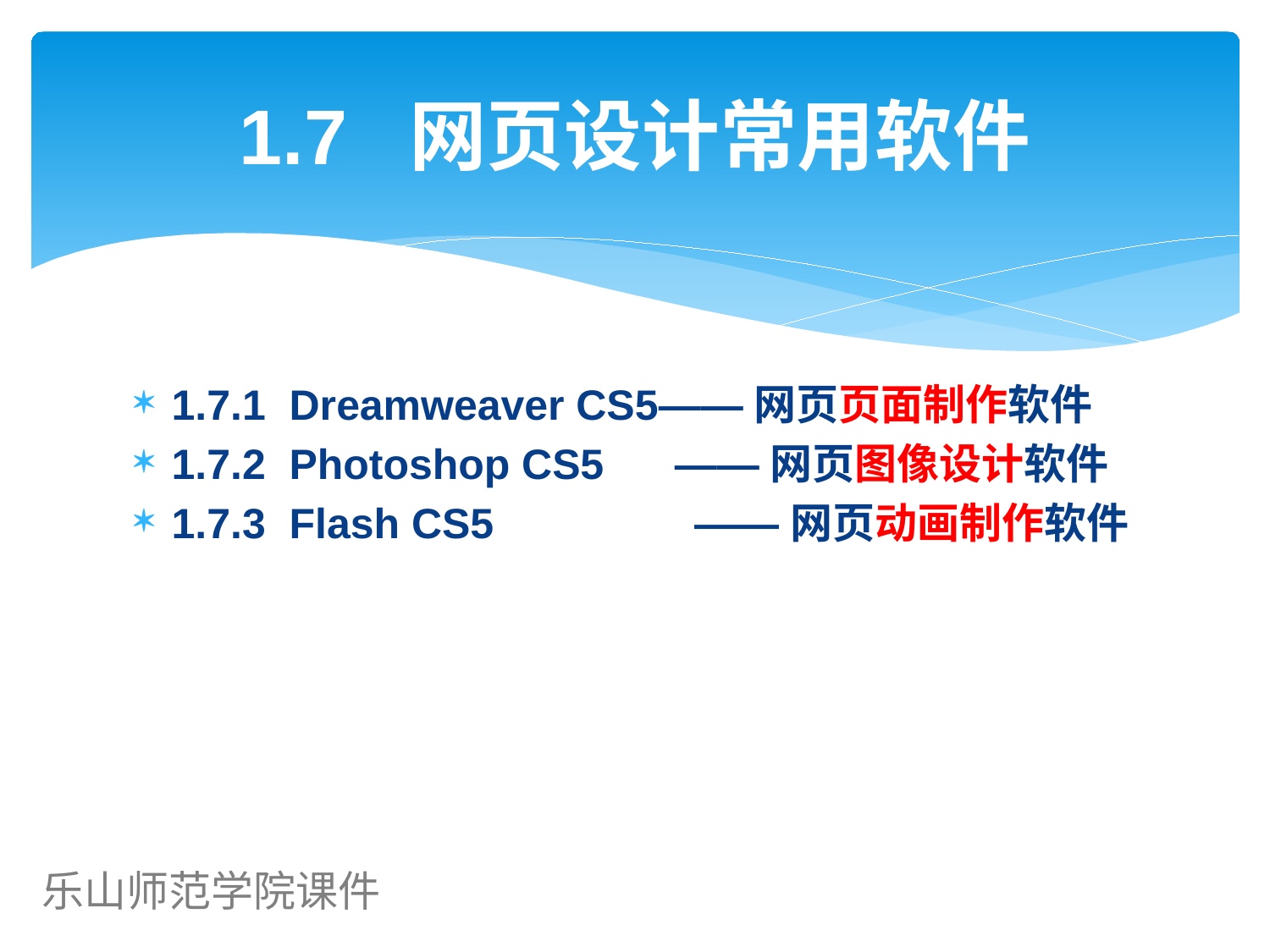

# 1.7  网页设计常用软件
1.7.1  Dreamweaver CS5——网页页面制作软件
1.7.2  Photoshop CS5      ——网页图像设计软件
1.7.3  Flash CS5                 ——网页动画制作软件